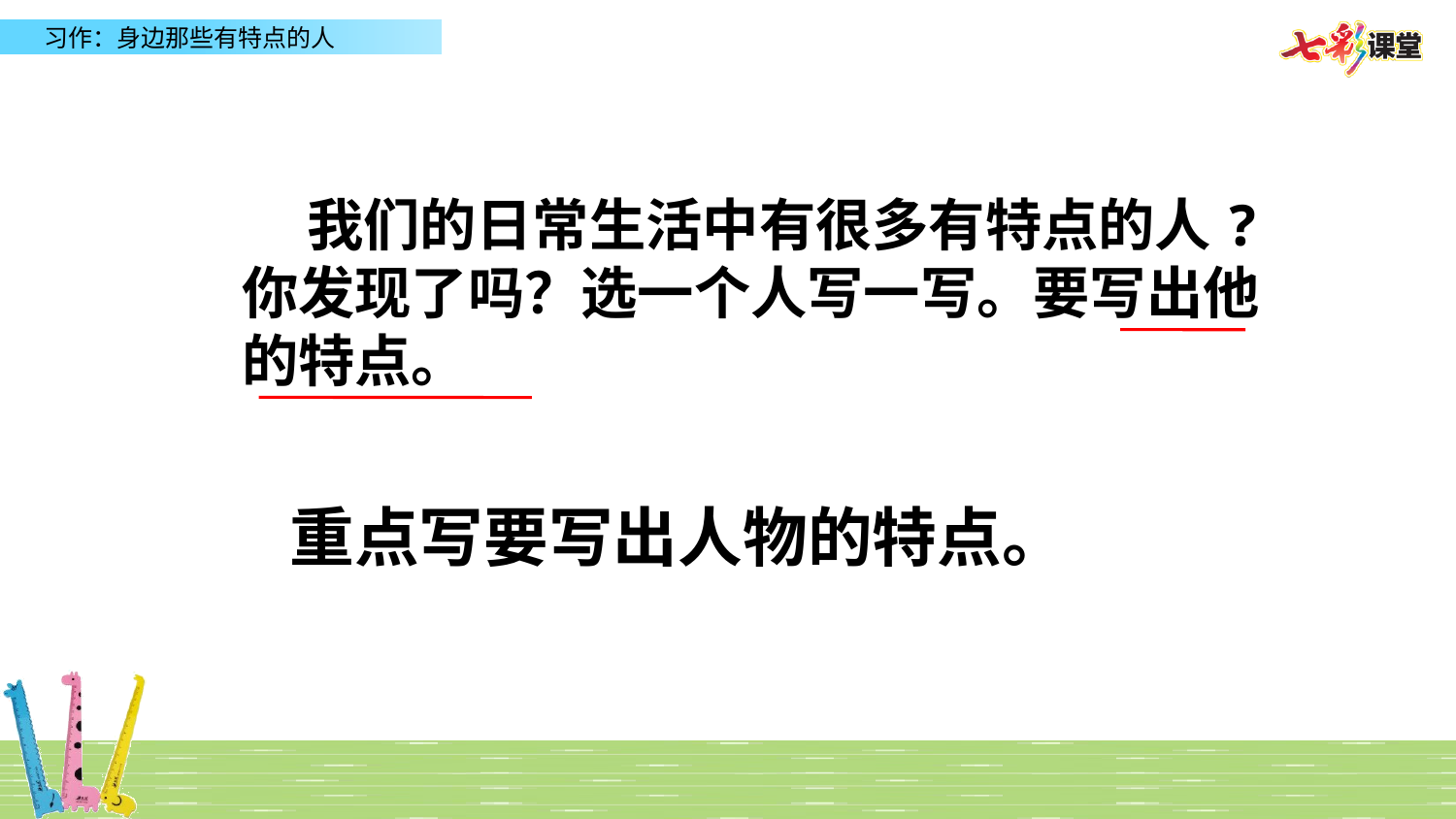

我们的日常生活中有很多有特点的人?你发现了吗？选一个人写一写。要写出他的特点。
    重点写要写出人物的特点。